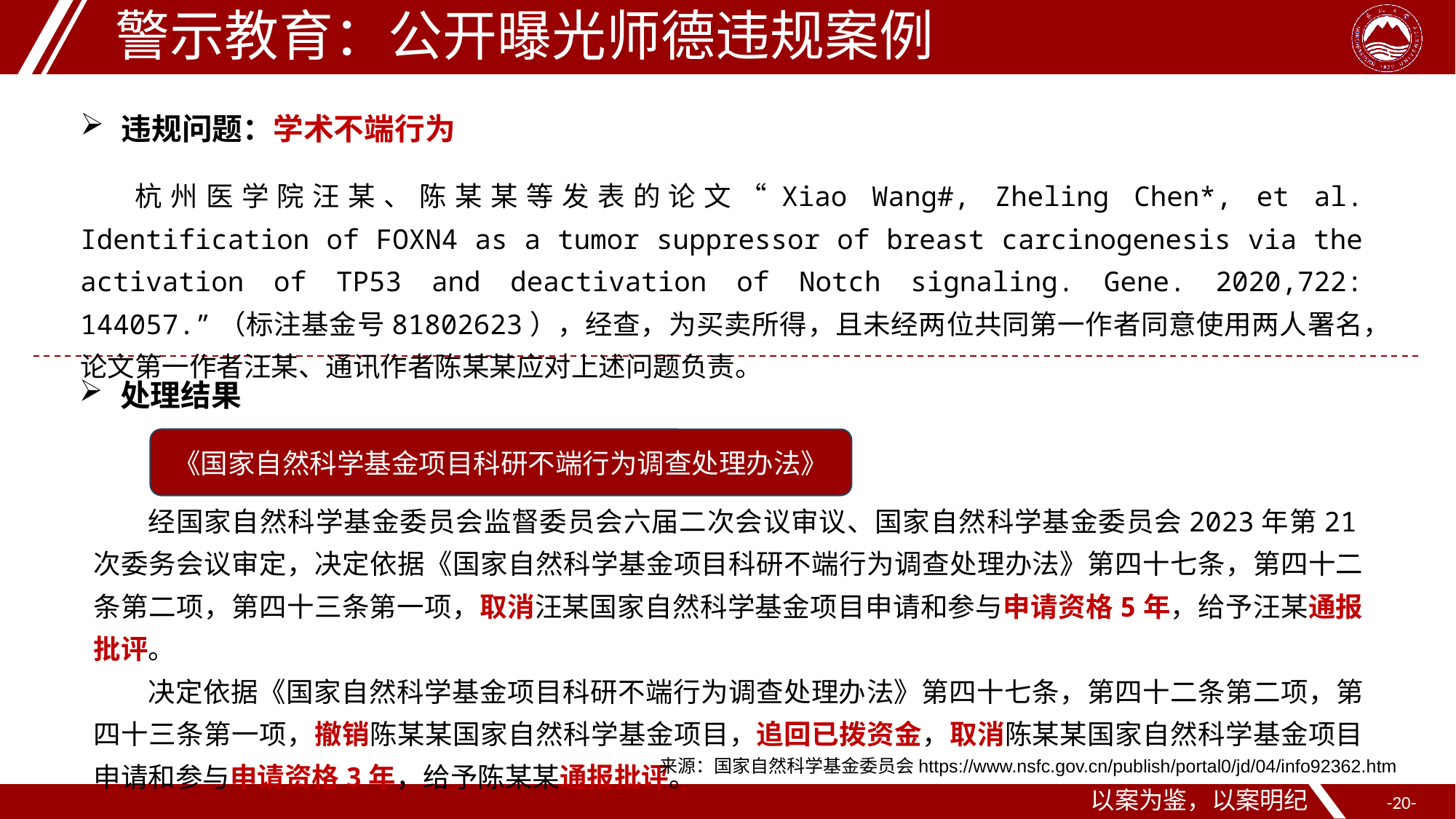

警示教育：公开曝光师德违规案例
违规问题：学术不端行为
杭州医学院汪某、陈某某等发表的论文“Xiao Wang#, Zheling Chen*, et al. Identification of FOXN4 as a tumor suppressor of breast carcinogenesis via the activation of TP53 and deactivation of Notch signaling. Gene. 2020,722: 144057.”（标注基金号81802623），经查，为买卖所得，且未经两位共同第一作者同意使用两人署名，论文第一作者汪某、通讯作者陈某某应对上述问题负责。
处理结果
《国家自然科学基金项目科研不端行为调查处理办法》
经国家自然科学基金委员会监督委员会六届二次会议审议、国家自然科学基金委员会2023年第21次委务会议审定，决定依据《国家自然科学基金项目科研不端行为调查处理办法》第四十七条，第四十二条第二项，第四十三条第一项，取消汪某国家自然科学基金项目申请和参与申请资格5年，给予汪某通报批评。
决定依据《国家自然科学基金项目科研不端行为调查处理办法》第四十七条，第四十二条第二项，第四十三条第一项，撤销陈某某国家自然科学基金项目，追回已拨资金，取消陈某某国家自然科学基金项目申请和参与申请资格3年，给予陈某某通报批评。
来源：国家自然科学基金委员会https://www.nsfc.gov.cn/publish/portal0/jd/04/info92362.htm
以案为鉴，以案明纪
-20-